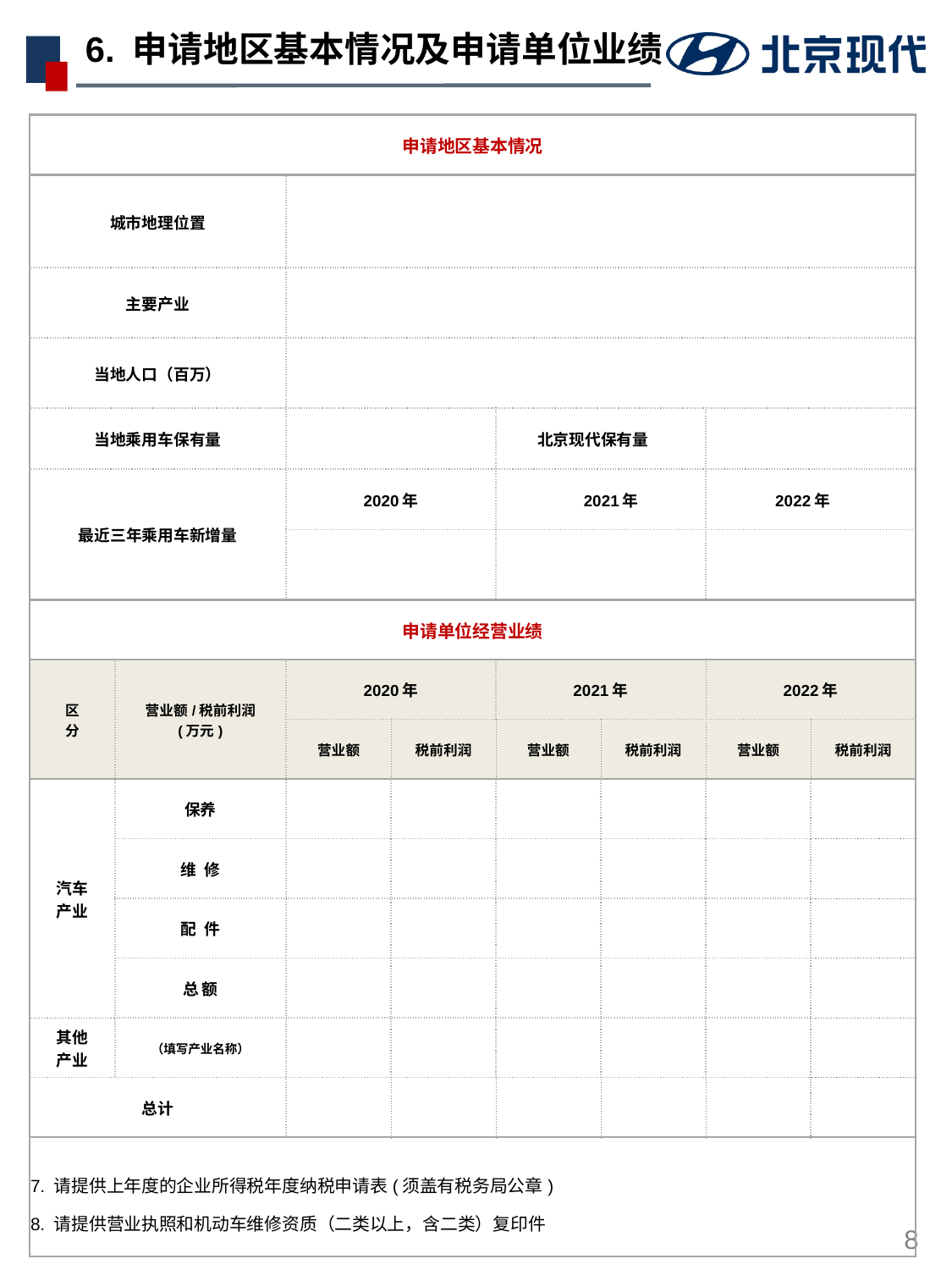

# 6. 申请地区基本情况及申请单位业绩
| 申请地区基本情况 |  |  |  |  |  |  |  |
| --- | --- | --- | --- | --- | --- | --- | --- |
| 城市地理位置 |  |  |  |  |  |  |  |
| 主要产业 |  |  |  |  |  |  |  |
| 当地人口（百万） |  |  |  |  |  |  |  |
| 当地乘用车保有量 |  |  |  | 北京现代保有量 |  |  |  |
| 最近三年乘用车新增量 | 2020年 | 2020年 |  | 2021年 |  | 2022年 |  |
|  |  |  |  |  |  |  |  |
| 申请单位经营业绩 |  |  |  |  |  |  |  |
| 区 分 | 营业额/税前利润 (万元) | 2020年 |  | 2021年 |  | 2022年 |  |
|  |  | 营业额 | 税前利润 | 营业额 | 税前利润 | 营业额 | 税前利润 |
| 汽车 产业 | 保养 |  |  |  |  |  |  |
|  | 维 修 |  |  |  |  |  |  |
|  | 配 件 |  |  |  |  |  |  |
|  | 总 额 |  |  |  |  |  |  |
| 其他 产业 | （填写产业名称） |  |  |  |  |  |  |
| 总计 |  |  |  |  |  |  |  |
| 7. 请提供上年度的企业所得税年度纳税申请表(须盖有税务局公章) 8. 请提供营业执照和机动车维修资质（二类以上，含二类）复印件 |  |  |  |  |  |  |  |